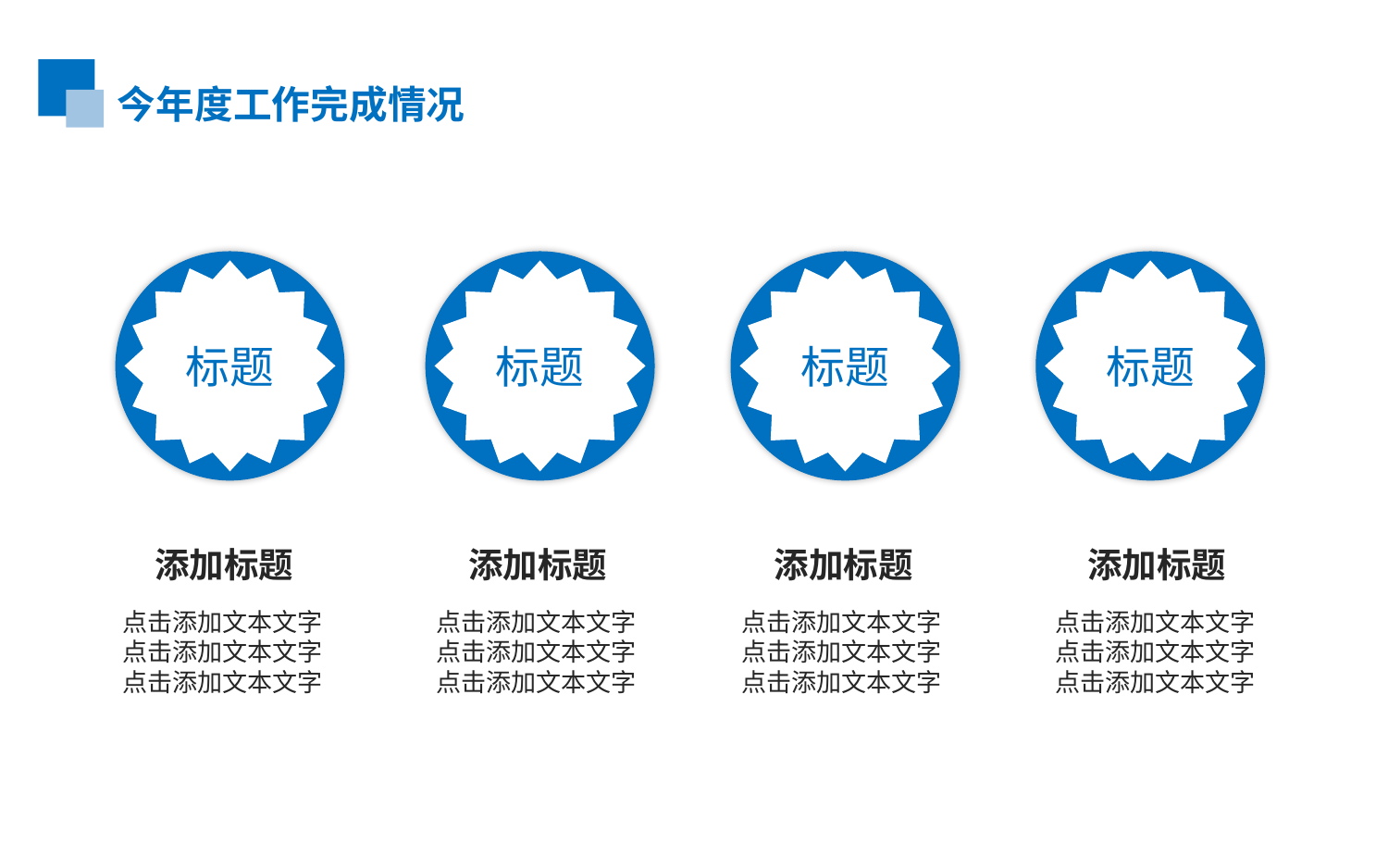

今年度工作完成情况

标题
标题
标题
标题
添加标题
点击添加文本文字
点击添加文本文字
点击添加文本文字
添加标题
点击添加文本文字
点击添加文本文字
点击添加文本文字
添加标题
点击添加文本文字
点击添加文本文字
点击添加文本文字
添加标题
点击添加文本文字
点击添加文本文字
点击添加文本文字